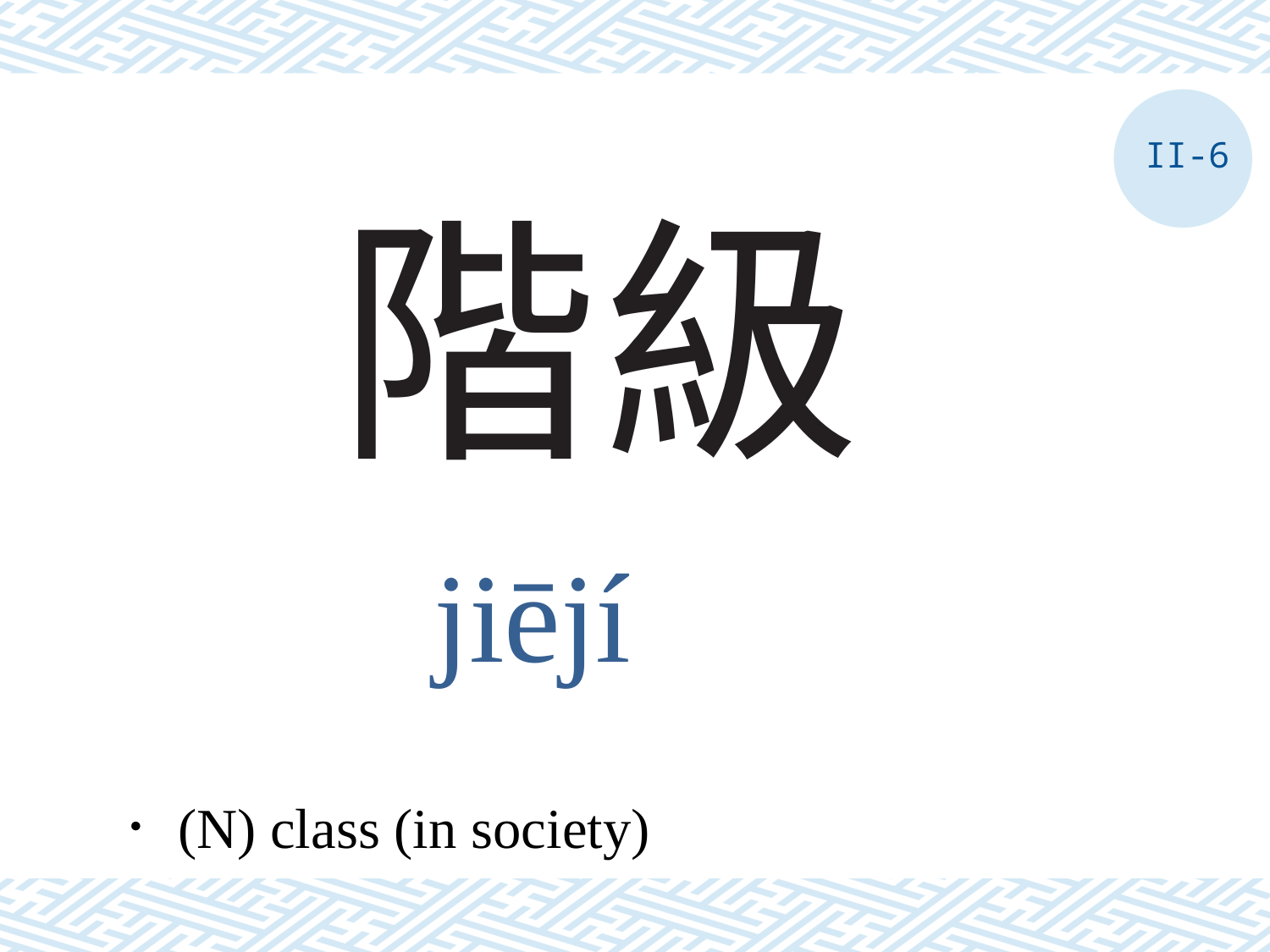

II-6

# 階級
jiējí
．(N) class (in society)